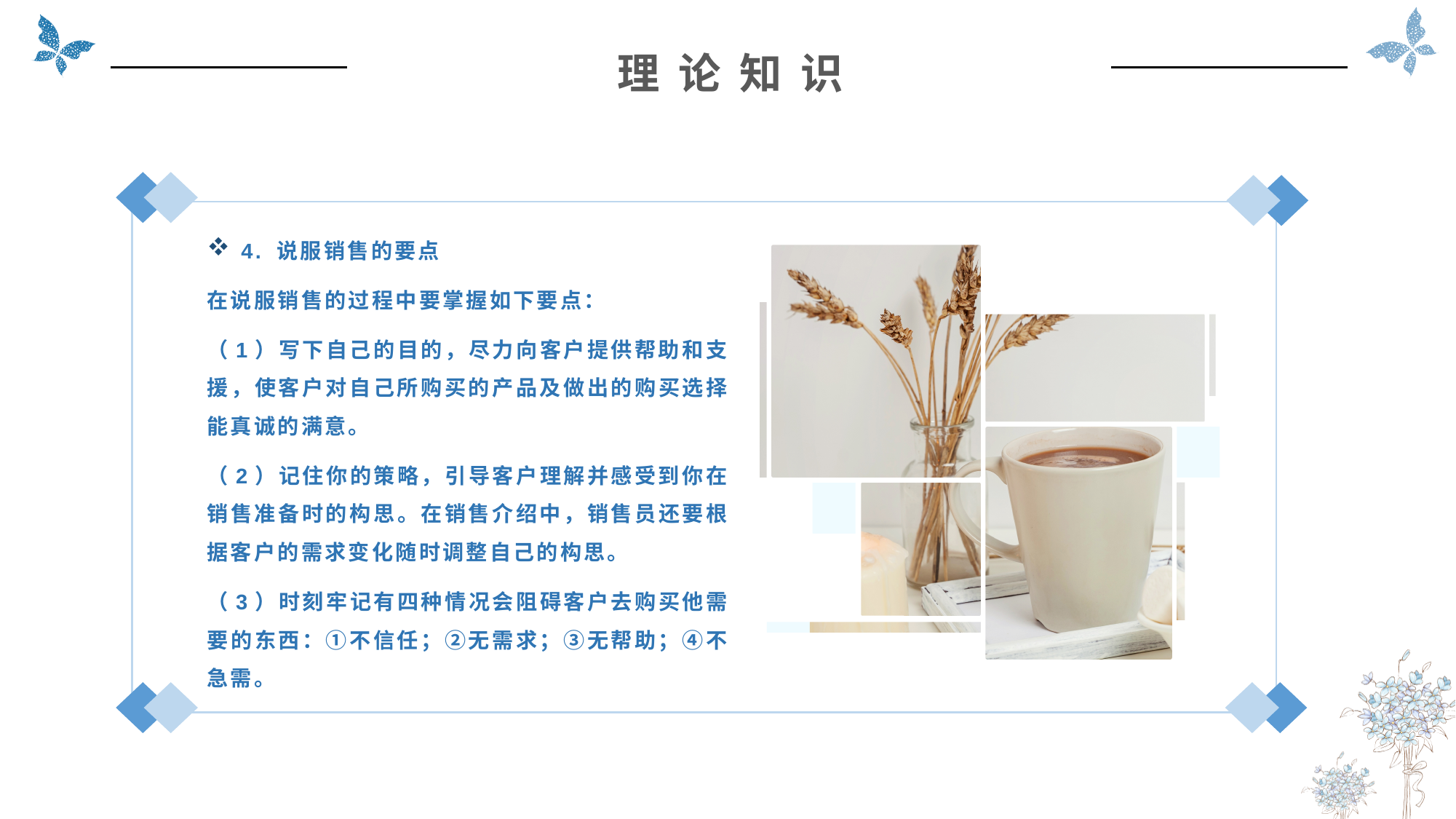

理 论 知 识

4. 说服销售的要点
在说服销售的过程中要掌握如下要点：
（1）写下自己的目的，尽力向客户提供帮助和支援，使客户对自己所购买的产品及做出的购买选择能真诚的满意。
（2）记住你的策略，引导客户理解并感受到你在销售准备时的构思。在销售介绍中，销售员还要根据客户的需求变化随时调整自己的构思。
（3）时刻牢记有四种情况会阻碍客户去购买他需要的东西：①不信任；②无需求；③无帮助；④不急需。